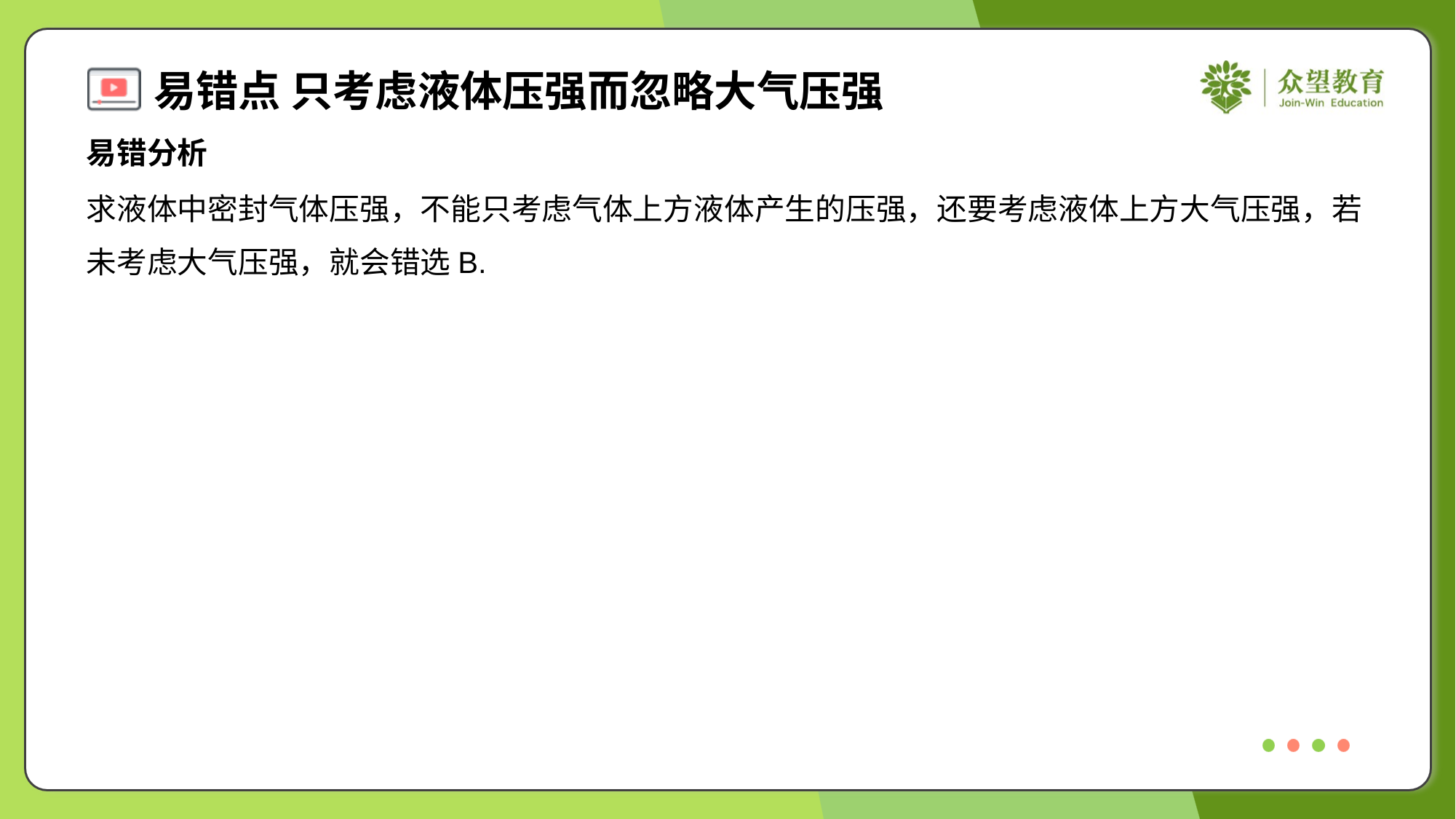

易错分析
求液体中密封气体压强，不能只考虑气体上方液体产生的压强，还要考虑液体上方大气压强，若
未考虑大气压强，就会错选B.